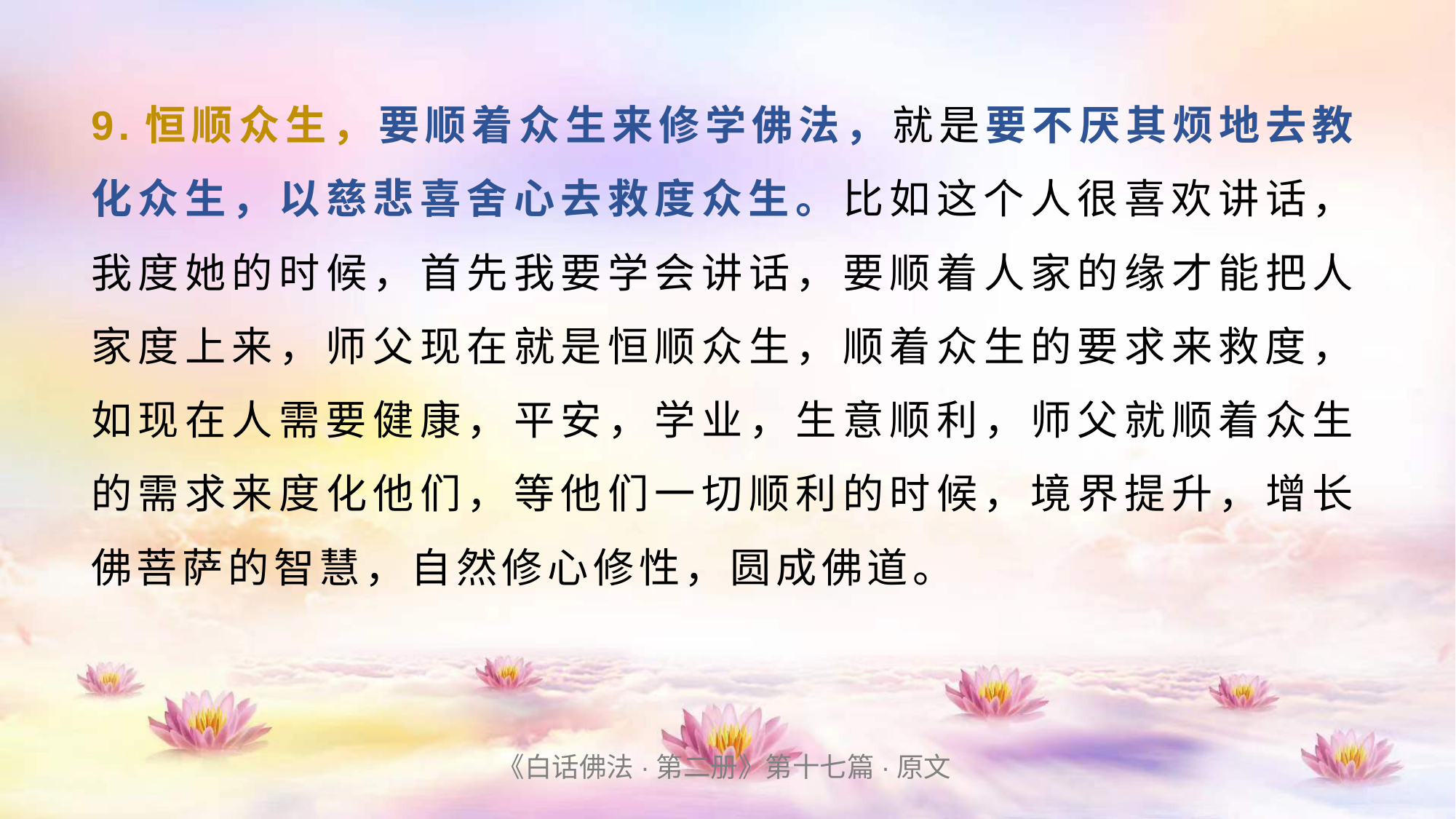

# 9.恒顺众生，要顺着众生来修学佛法，就是要不厌其烦地去教化众生，以慈悲喜舍心去救度众生。比如这个人很喜欢讲话，我度她的时候，首先我要学会讲话，要顺着人家的缘才能把人家度上来，师父现在就是恒顺众生，顺着众生的要求来救度，如现在人需要健康，平安，学业，生意顺利，师父就顺着众生的需求来度化他们，等他们一切顺利的时候，境界提升，增长佛菩萨的智慧，自然修心修性，圆成佛道。
《白话佛法·第二册》第十七篇·原文